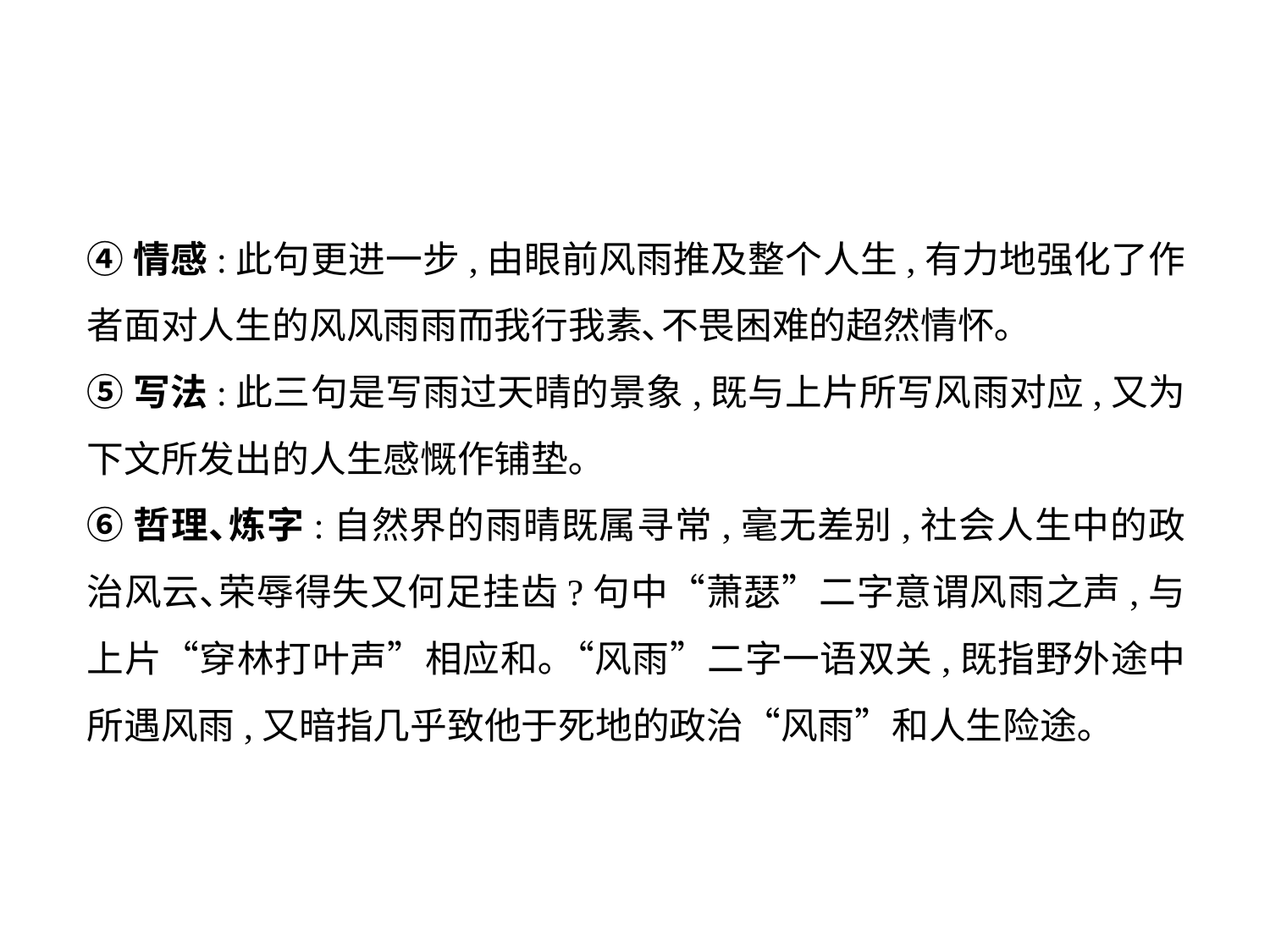

④情感:此句更进一步,由眼前风雨推及整个人生,有力地强化了作者面对人生的风风雨雨而我行我素､不畏困难的超然情怀｡
⑤写法:此三句是写雨过天晴的景象,既与上片所写风雨对应,又为下文所发出的人生感慨作铺垫｡
⑥哲理､炼字:自然界的雨晴既属寻常,毫无差别,社会人生中的政治风云､荣辱得失又何足挂齿?句中“萧瑟”二字意谓风雨之声,与上片“穿林打叶声”相应和｡“风雨”二字一语双关,既指野外途中所遇风雨,又暗指几乎致他于死地的政治“风雨”和人生险途｡